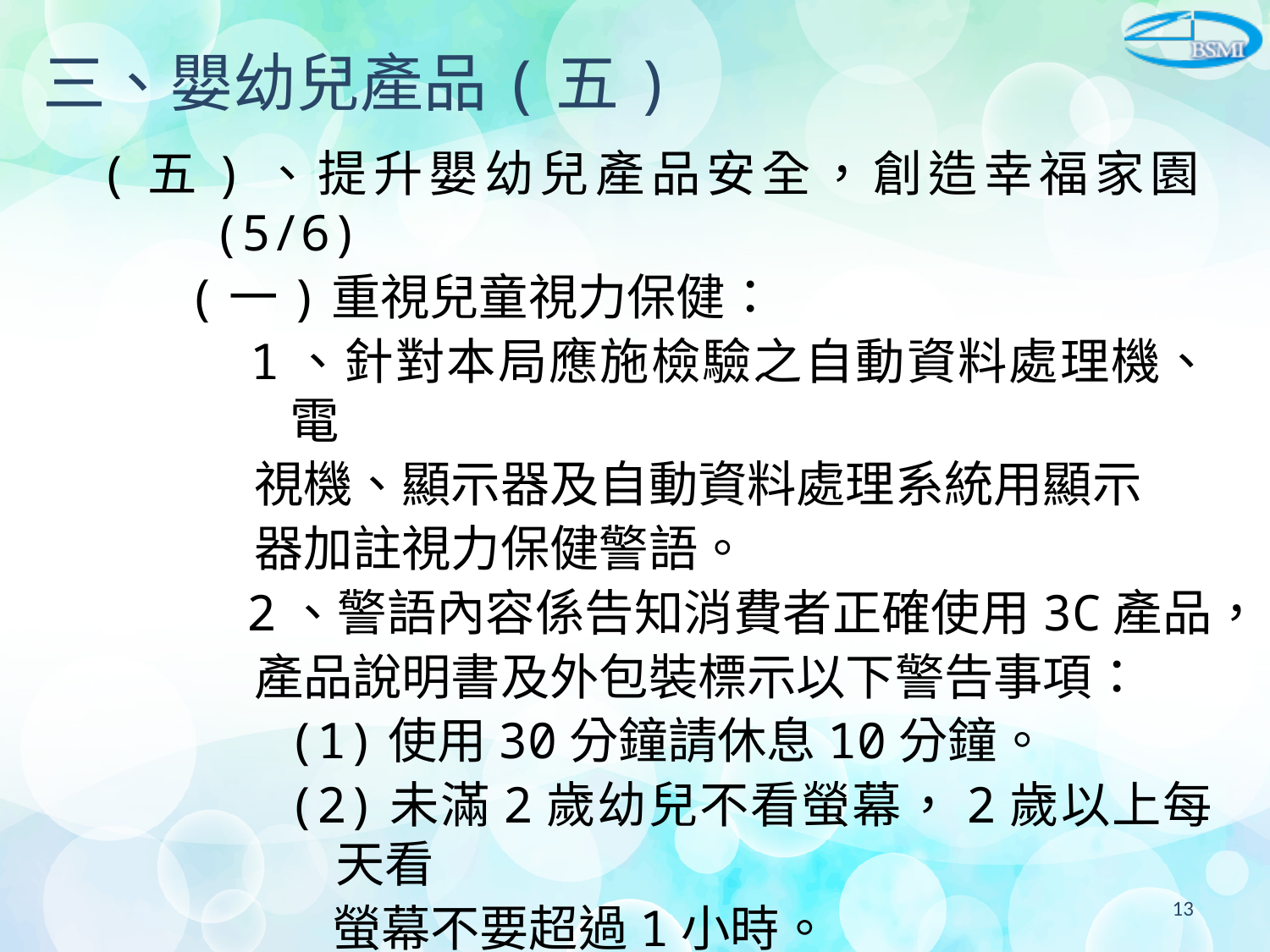

# 三、嬰幼兒產品(五)
(五)、提升嬰幼兒產品安全，創造幸福家園(5/6)
(一)重視兒童視力保健：
  1、針對本局應施檢驗之自動資料處理機、電
     視機、顯示器及自動資料處理系統用顯示
     器加註視力保健警語。
  2、警語內容係告知消費者正確使用3C產品，
     產品說明書及外包裝標示以下警告事項：
(1)使用30分鐘請休息10分鐘。
(2)未滿2歲幼兒不看螢幕，2歲以上每天看
   螢幕不要超過1小時。
13